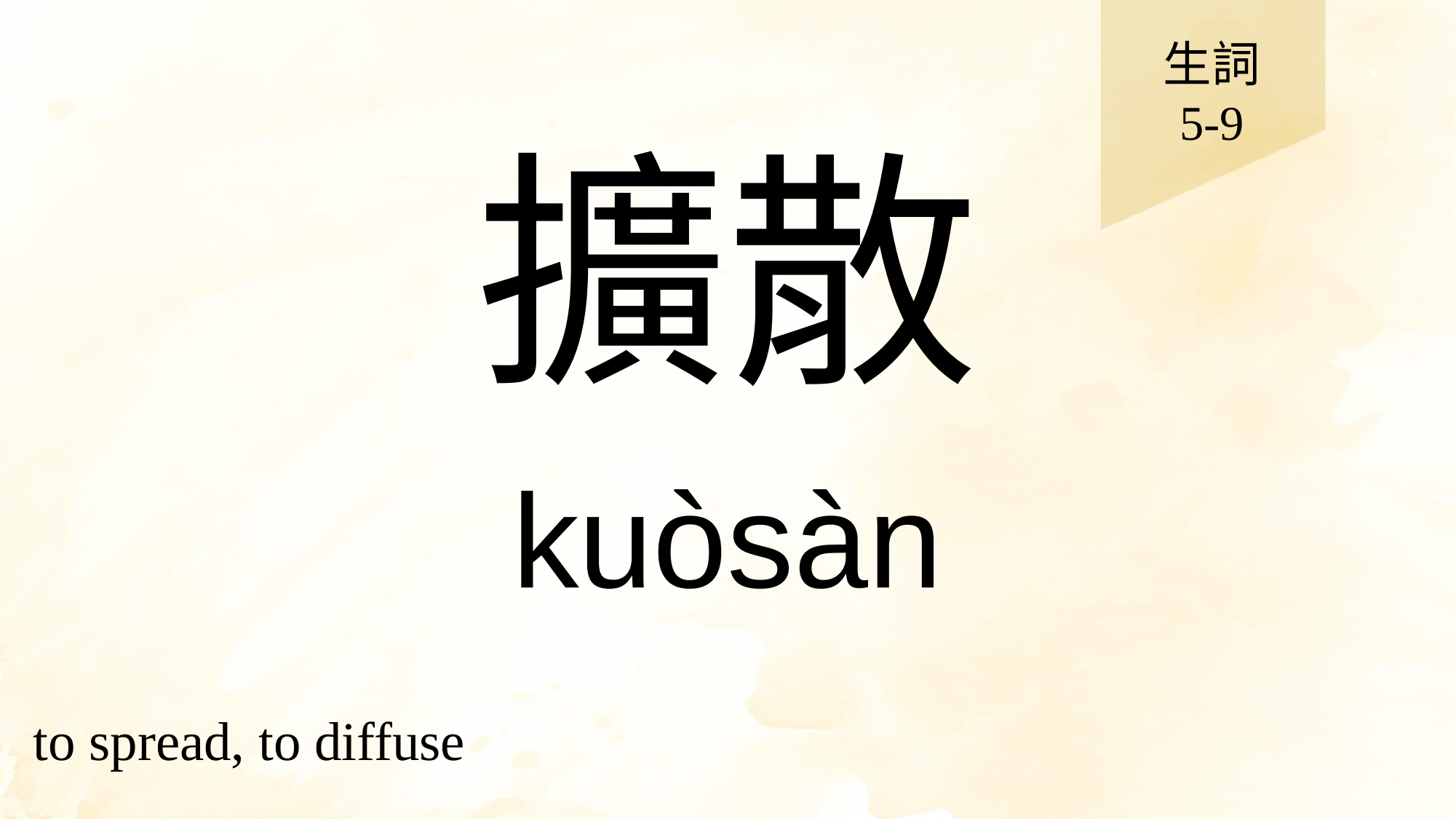

生詞
5-9
# 擴散
kuòsàn
to spread, to diffuse